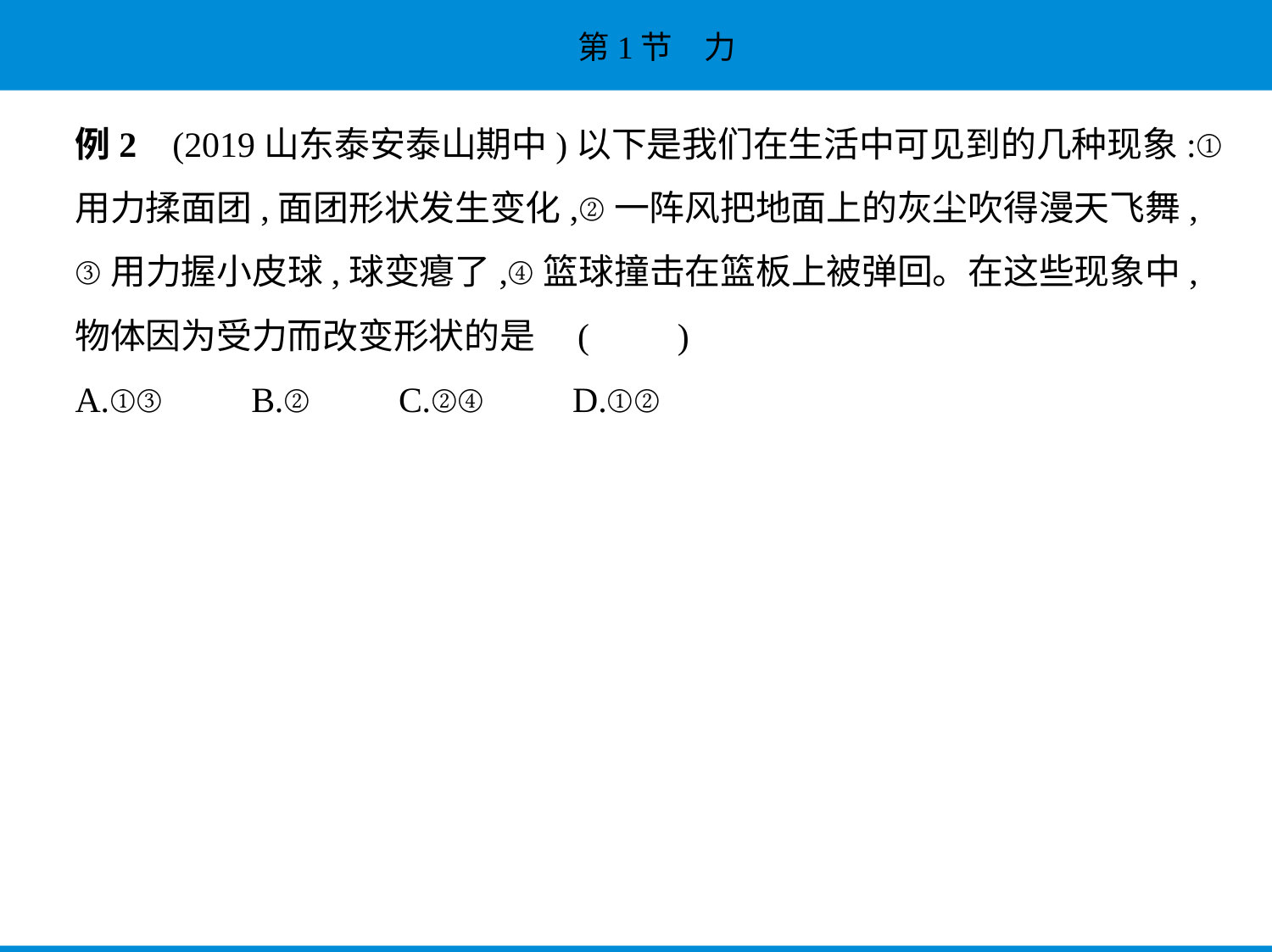

例2    (2019山东泰安泰山期中)以下是我们在生活中可见到的几种现象:①
用力揉面团,面团形状发生变化,②一阵风把地面上的灰尘吹得漫天飞舞,
③用力握小皮球,球变瘪了,④篮球撞击在篮板上被弹回。在这些现象中,
物体因为受力而改变形状的是 (　　)
A.①③　　B.②　　C.②④　　D.①②